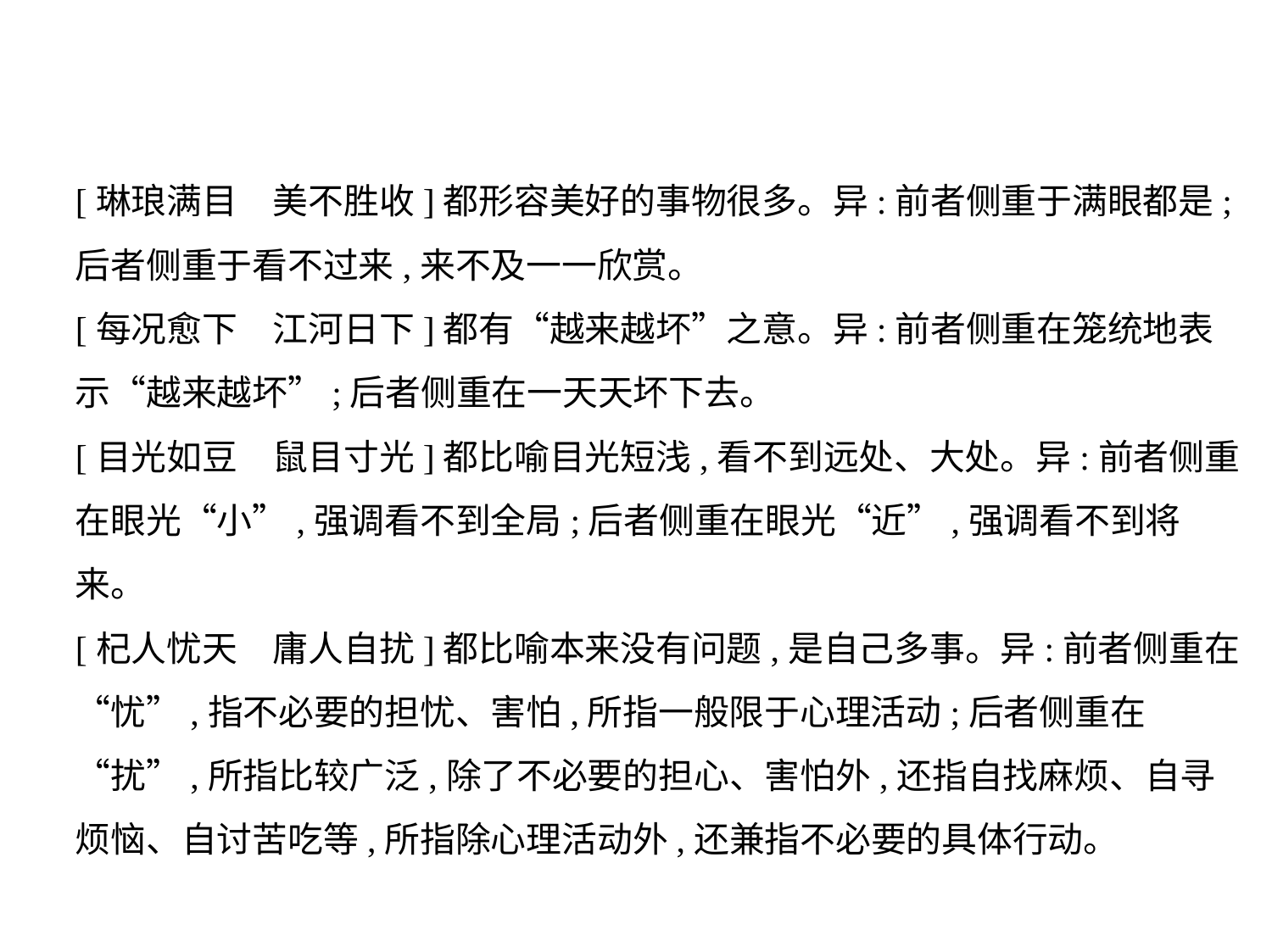

[琳琅满目　美不胜收]都形容美好的事物很多。异:前者侧重于满眼都是;
后者侧重于看不过来,来不及一一欣赏。
[每况愈下　江河日下]都有“越来越坏”之意。异:前者侧重在笼统地表
示“越来越坏”;后者侧重在一天天坏下去。
[目光如豆　鼠目寸光]都比喻目光短浅,看不到远处、大处。异:前者侧重
在眼光“小”,强调看不到全局;后者侧重在眼光“近”,强调看不到将
来。
[杞人忧天　庸人自扰]都比喻本来没有问题,是自己多事。异:前者侧重在
“忧”,指不必要的担忧、害怕,所指一般限于心理活动;后者侧重在
“扰”,所指比较广泛,除了不必要的担心、害怕外,还指自找麻烦、自寻
烦恼、自讨苦吃等,所指除心理活动外,还兼指不必要的具体行动。